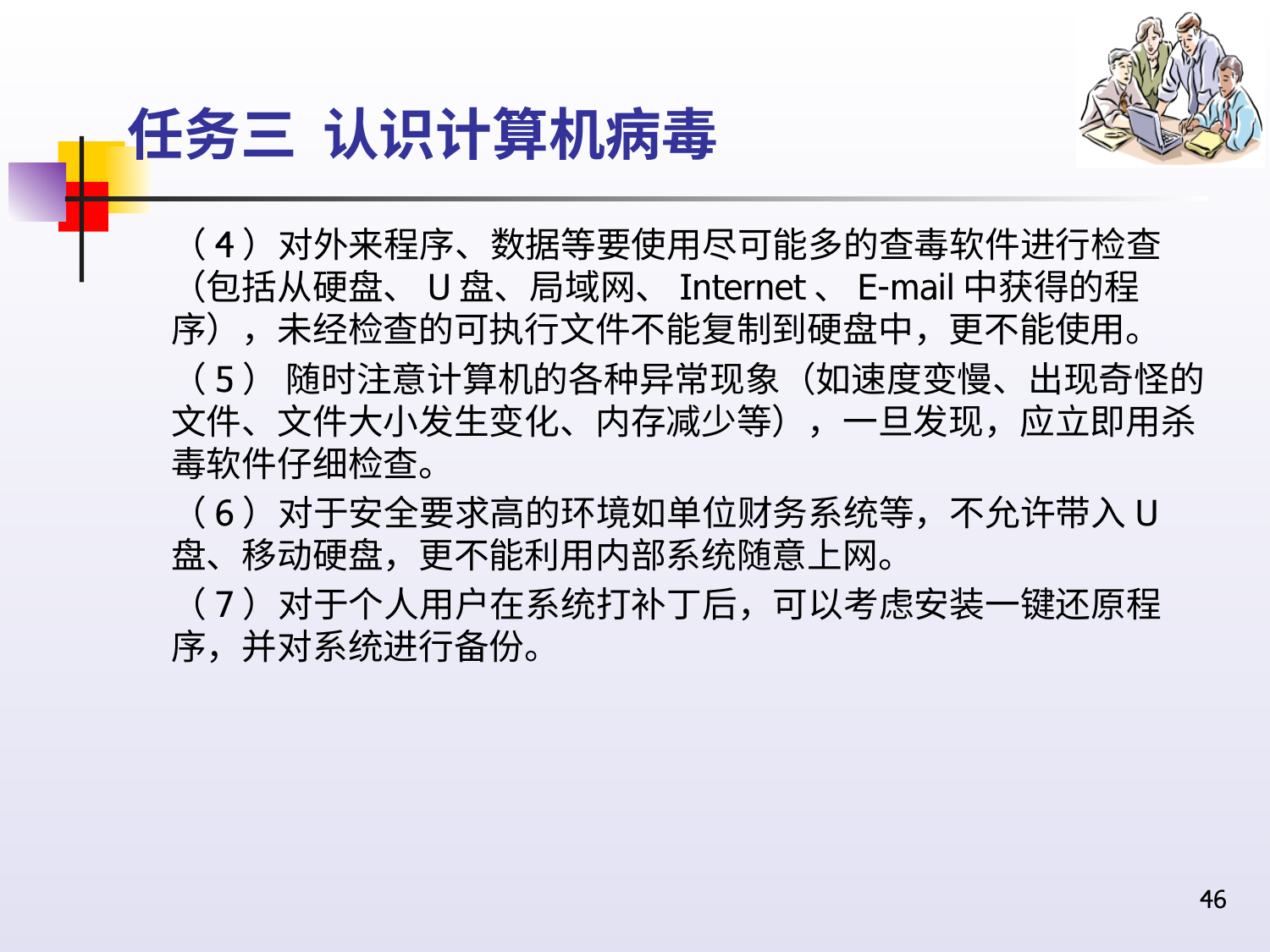

# 任务三  认识计算机病毒
（4）对外来程序、数据等要使用尽可能多的查毒软件进行检查（包括从硬盘、U盘、局域网、Internet、E-mail中获得的程序），未经检查的可执行文件不能复制到硬盘中，更不能使用。
（5） 随时注意计算机的各种异常现象（如速度变慢、出现奇怪的文件、文件大小发生变化、内存减少等），一旦发现，应立即用杀毒软件仔细检查。
（6）对于安全要求高的环境如单位财务系统等，不允许带入U盘、移动硬盘，更不能利用内部系统随意上网。
（7）对于个人用户在系统打补丁后，可以考虑安装一键还原程序，并对系统进行备份。

46